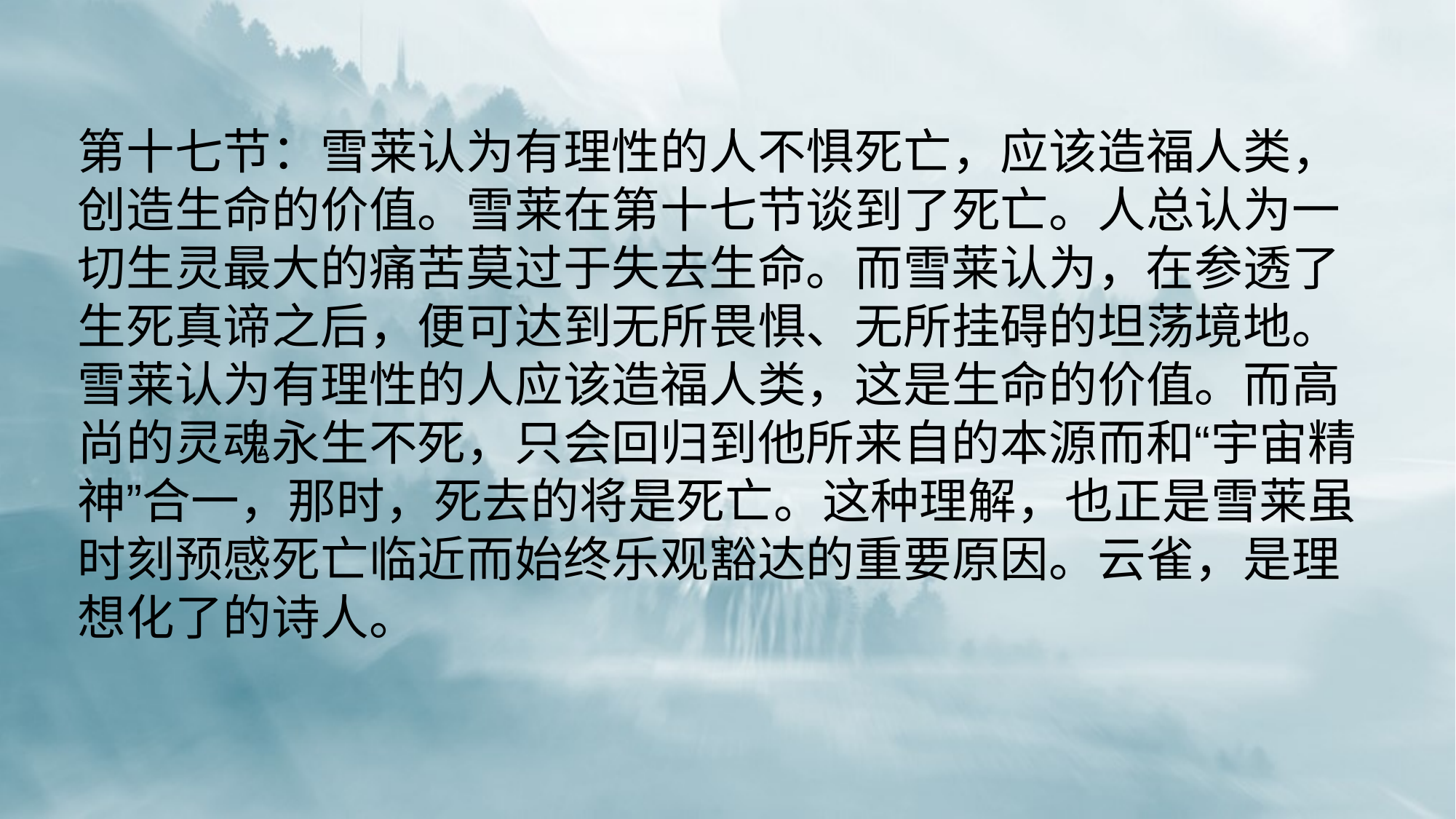

第十七节：雪莱认为有理性的人不惧死亡，应该造福人类，创造生命的价值。雪莱在第十七节谈到了死亡。人总认为一切生灵最大的痛苦莫过于失去生命。而雪莱认为，在参透了生死真谛之后，便可达到无所畏惧、无所挂碍的坦荡境地。雪莱认为有理性的人应该造福人类，这是生命的价值。而高尚的灵魂永生不死，只会回归到他所来自的本源而和“宇宙精神”合一，那时，死去的将是死亡。这种理解，也正是雪莱虽时刻预感死亡临近而始终乐观豁达的重要原因。云雀，是理想化了的诗人。